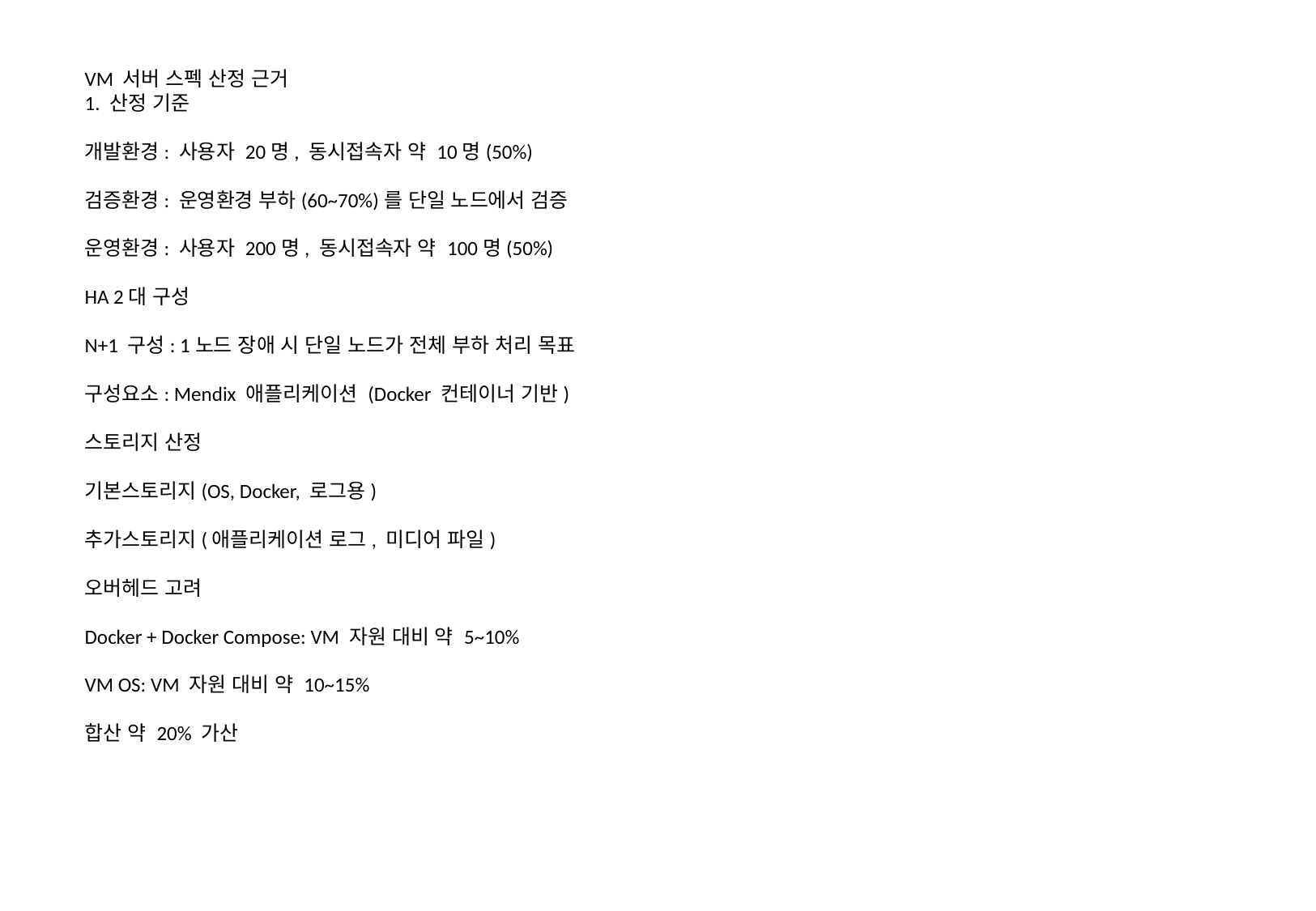

VM 서버 스펙 산정 근거
1. 산정 기준

개발환경: 사용자 20명, 동시접속자 약 10명(50%)

검증환경: 운영환경 부하(60~70%)를 단일 노드에서 검증

운영환경: 사용자 200명, 동시접속자 약 100명(50%)

HA 2대 구성

N+1 구성: 1노드 장애 시 단일 노드가 전체 부하 처리 목표

구성요소: Mendix 애플리케이션 (Docker 컨테이너 기반)

스토리지 산정

기본스토리지(OS, Docker, 로그용)

추가스토리지(애플리케이션 로그, 미디어 파일)

오버헤드 고려

Docker + Docker Compose: VM 자원 대비 약 5~10%

VM OS: VM 자원 대비 약 10~15%

합산 약 20% 가산